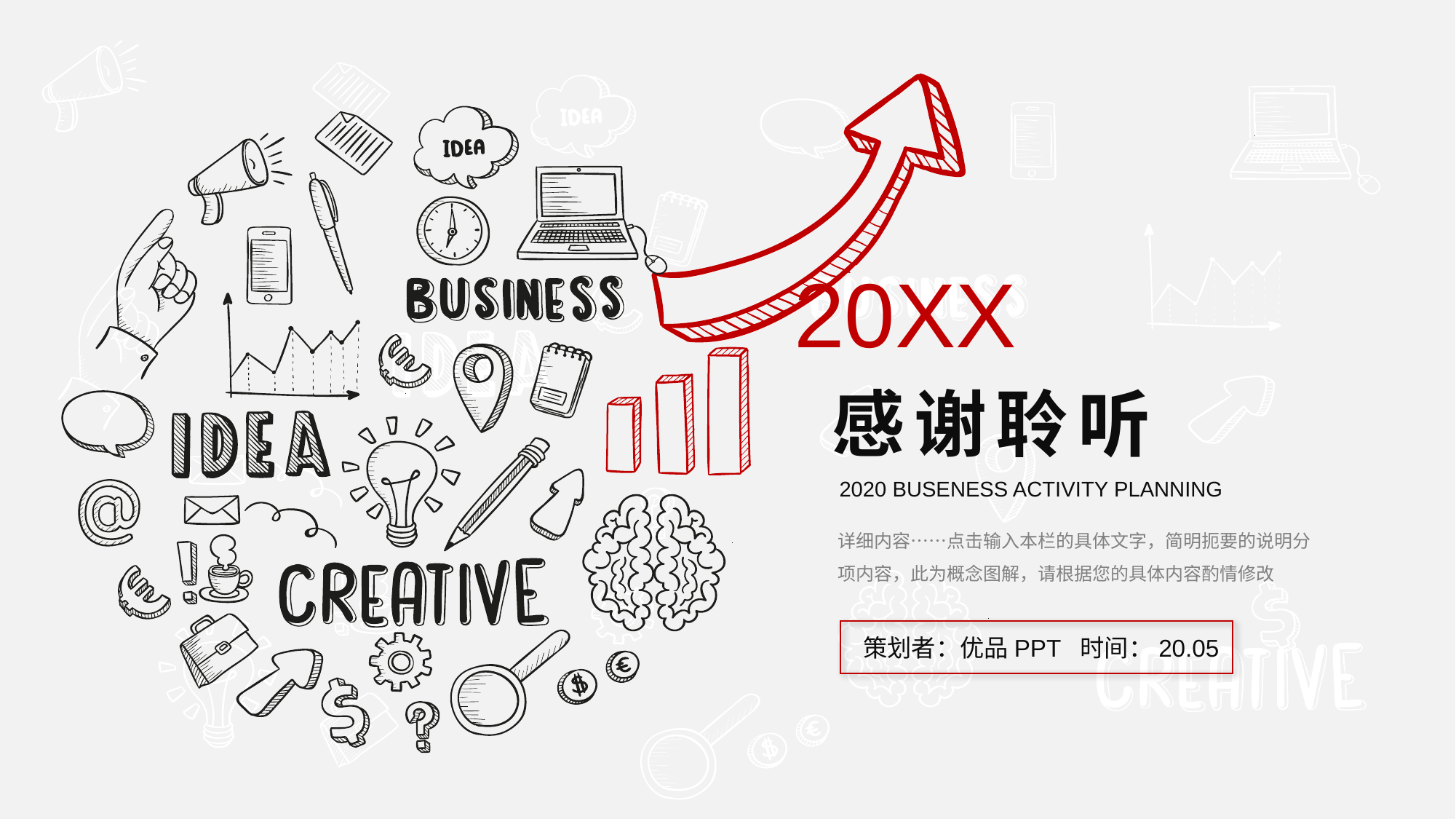

20XX
感谢聆听
2020 BUSENESS ACTIVITY PLANNING
详细内容……点击输入本栏的具体文字，简明扼要的说明分项内容，此为概念图解，请根据您的具体内容酌情修改

策划者：优品PPT  时间：20.05